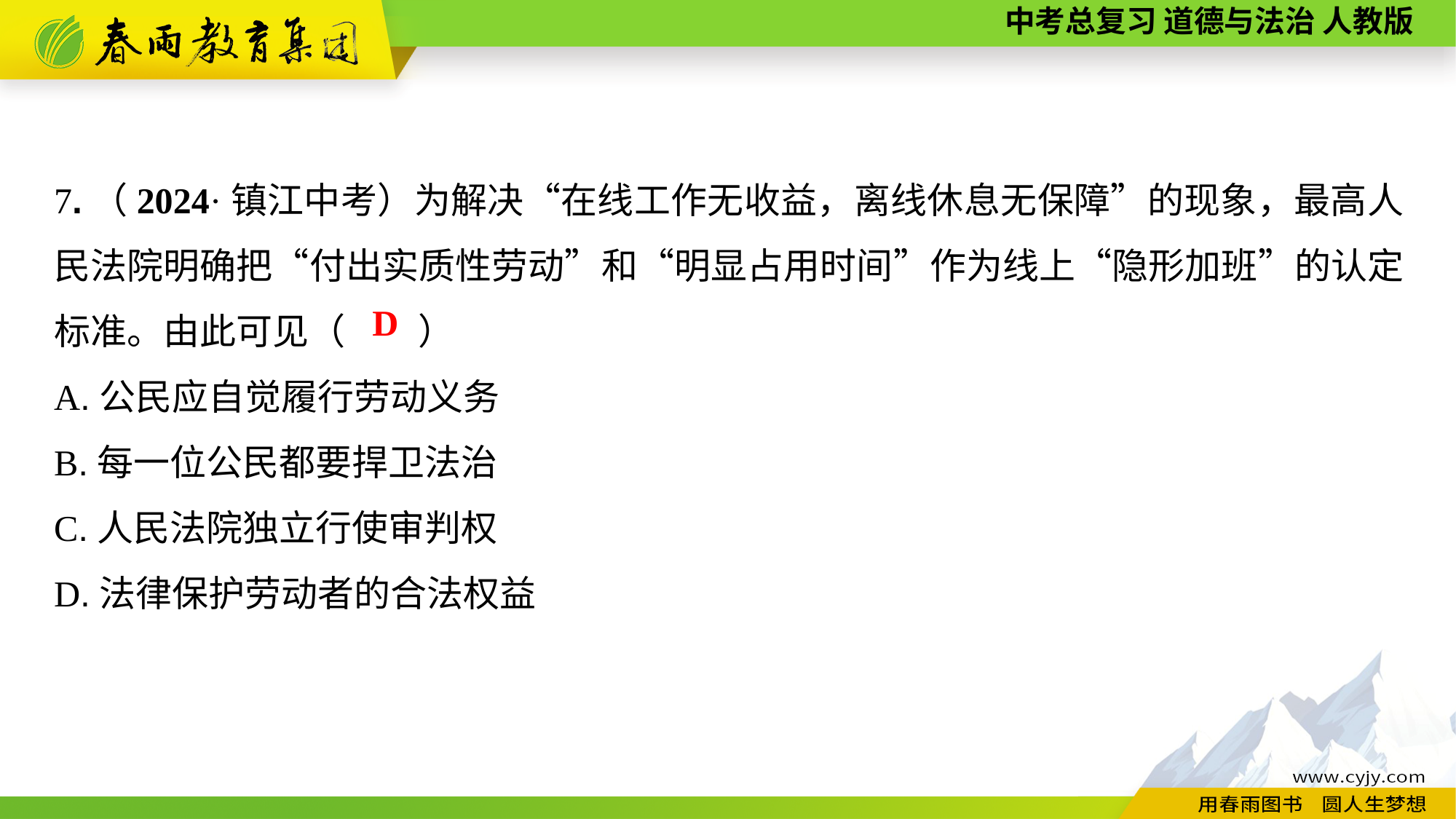

7.（2024·镇江中考）为解决“在线工作无收益，离线休息无保障”的现象，最高人民法院明确把“付出实质性劳动”和“明显占用时间”作为线上“隐形加班”的认定标准。由此可见（　　）
A.公民应自觉履行劳动义务
B.每一位公民都要捍卫法治
C.人民法院独立行使审判权
D.法律保护劳动者的合法权益
D